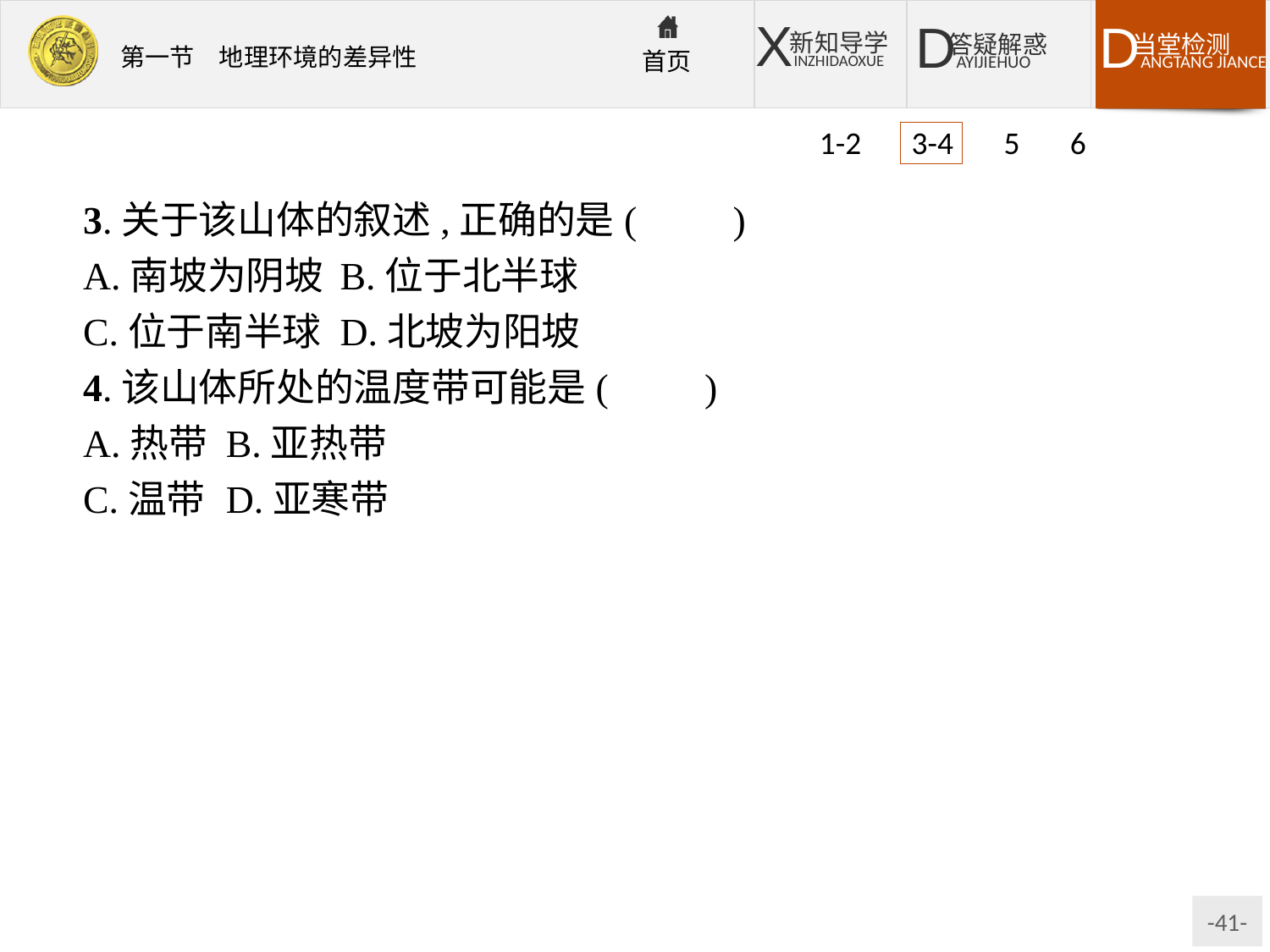

1-2       3-4       5       6

3.关于该山体的叙述,正确的是(　　)
A.南坡为阴坡	B.位于北半球
C.位于南半球	D.北坡为阳坡
4.该山体所处的温度带可能是(　　)
A.热带	B.亚热带
C.温带	D.亚寒带
解析:第3题,该山体同一自然带在南坡的分布高于北坡,故南坡为阳坡,该山体位于北半球。第4题,该山体海拔1 000米以上的自然带中,海拔最低的为落叶阔叶林,对应温带,故1 000米以下的自然带(基带)对应亚热带。
答案:3.B　4.B